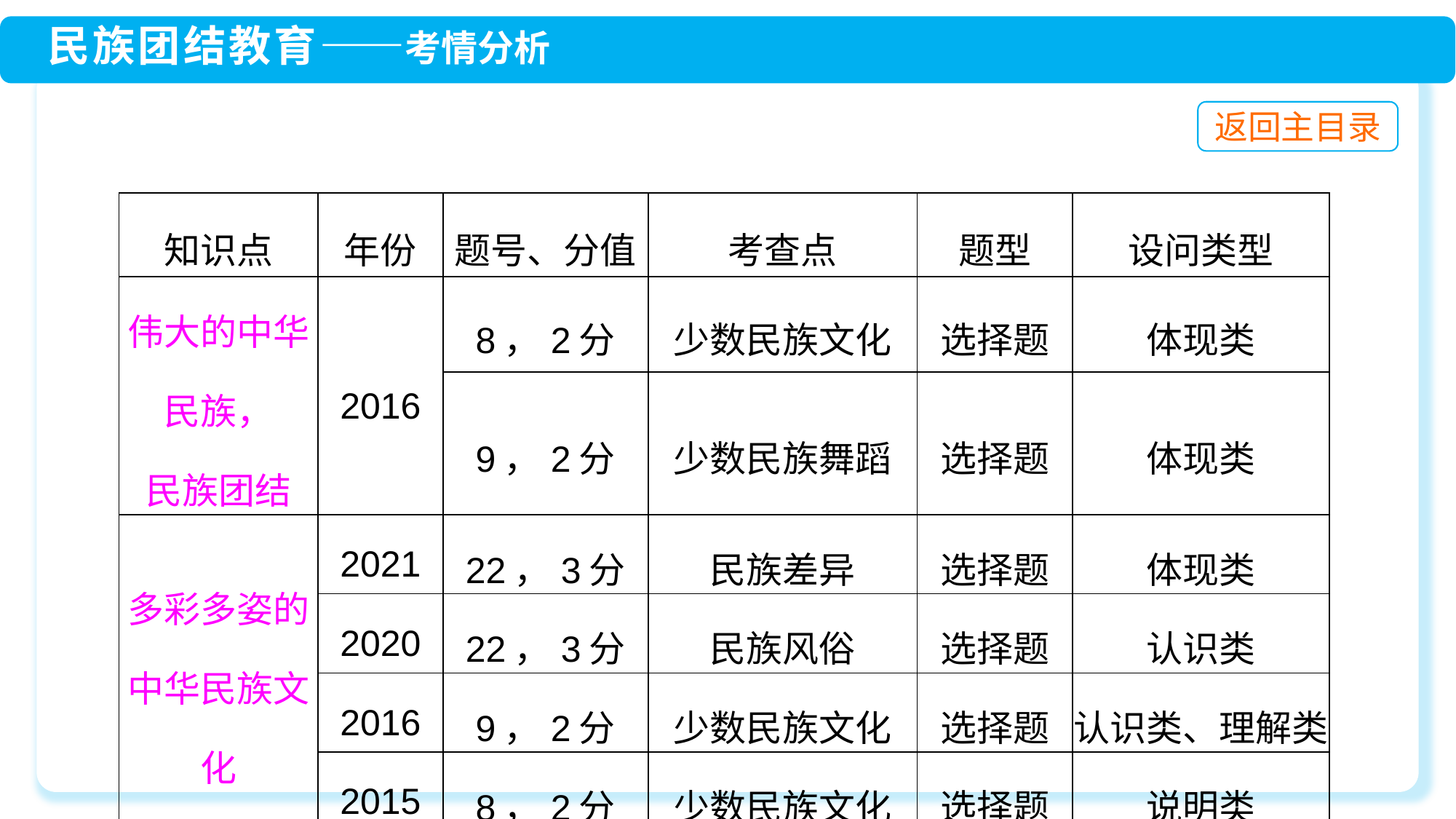

| 知识点 | 年份 | 题号、分值 | 考查点 | 题型 | 设问类型 |
| --- | --- | --- | --- | --- | --- |
| 伟大的中华民族， 民族团结 | 2016 | 8，2分 | 少数民族文化 | 选择题 | 体现类 |
|  |  | 9，2分 | 少数民族舞蹈 | 选择题 | 体现类 |
| 多彩多姿的 中华民族文化 | 2021 | 22，3分 | 民族差异 | 选择题 | 体现类 |
|  | 2020 | 22，3分 | 民族风俗 | 选择题 | 认识类 |
|  | 2016 | 9，2分 | 少数民族文化 | 选择题 | 认识类、理解类 |
|  | 2015 | 8，2分 | 少数民族文化 | 选择题 | 说明类 |